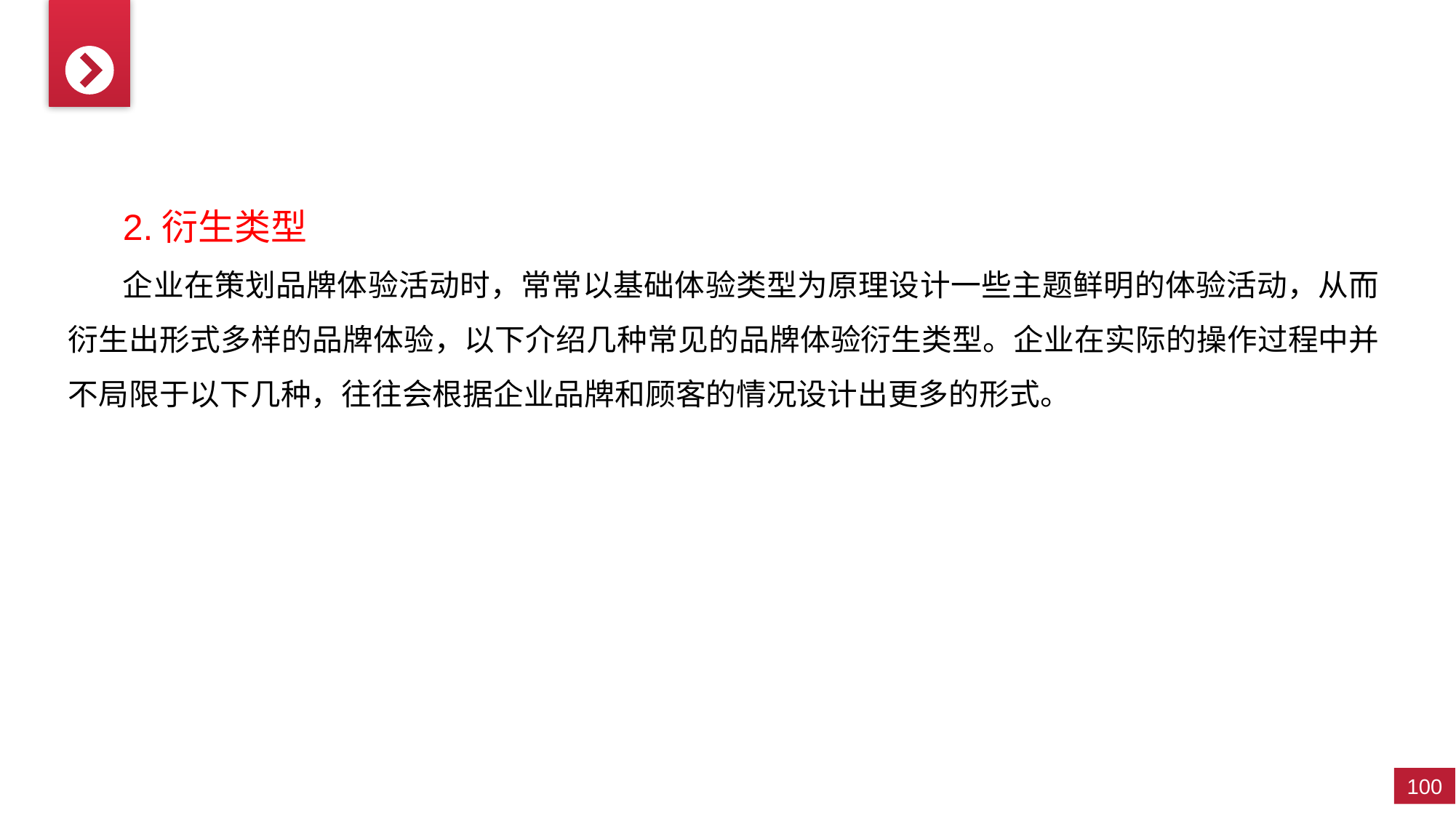

2.衍生类型
企业在策划品牌体验活动时，常常以基础体验类型为原理设计一些主题鲜明的体验活动，从而衍生出形式多样的品牌体验，以下介绍几种常见的品牌体验衍生类型。企业在实际的操作过程中并不局限于以下几种，往往会根据企业品牌和顾客的情况设计出更多的形式。